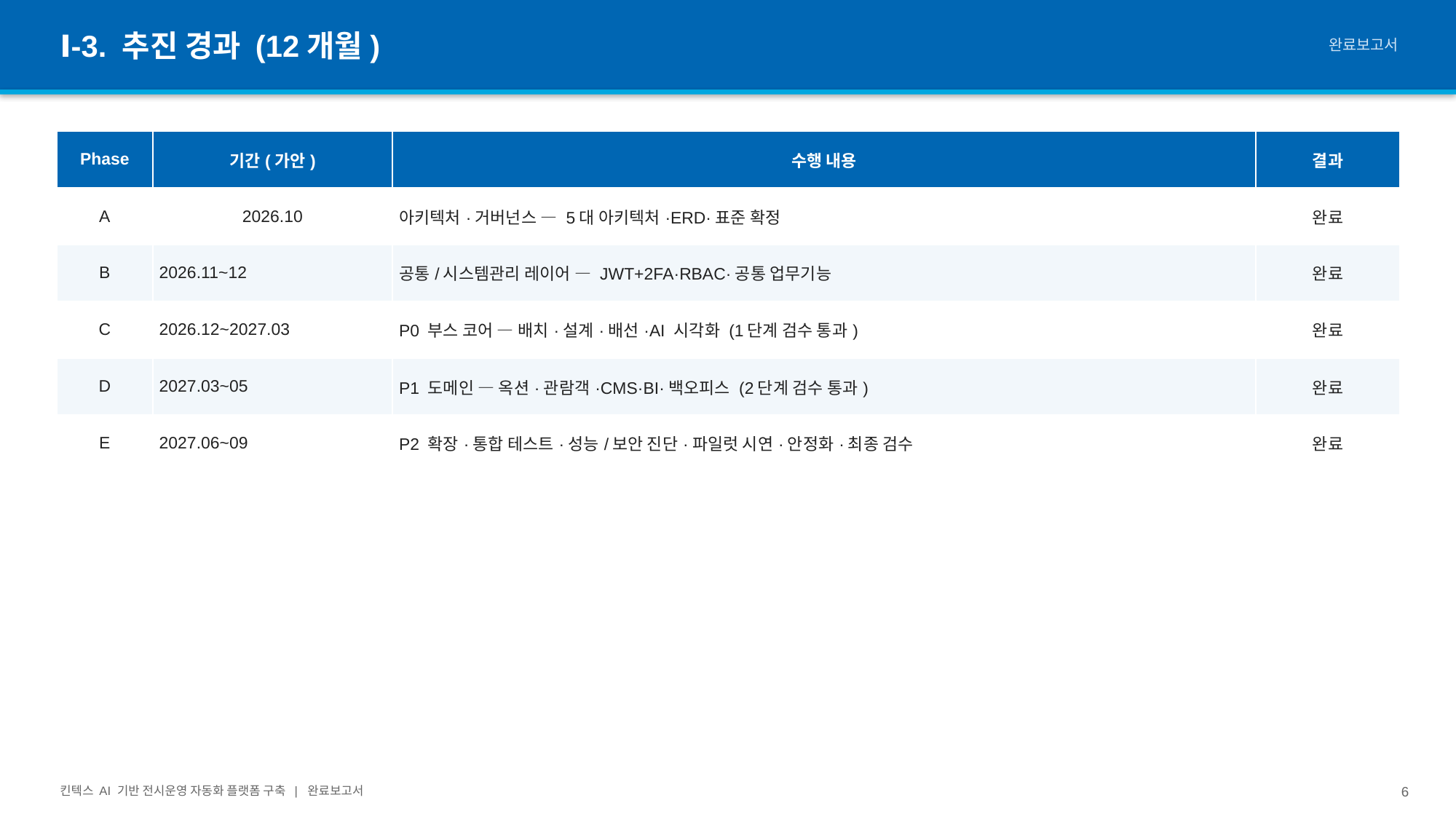

Ⅰ-3. 추진 경과 (12개월)
완료보고서

| Phase | 기간(가안) | 수행 내용 | 결과 |
| --- | --- | --- | --- |
| A | 2026.10 | 아키텍처·거버넌스 — 5대 아키텍처·ERD·표준 확정 | 완료 |
| B | 2026.11~12 | 공통/시스템관리 레이어 — JWT+2FA·RBAC·공통 업무기능 | 완료 |
| C | 2026.12~2027.03 | P0 부스 코어 — 배치·설계·배선·AI 시각화 (1단계 검수 통과) | 완료 |
| D | 2027.03~05 | P1 도메인 — 옥션·관람객·CMS·BI·백오피스 (2단계 검수 통과) | 완료 |
| E | 2027.06~09 | P2 확장·통합 테스트·성능/보안 진단·파일럿 시연·안정화·최종 검수 | 완료 |
킨텍스 AI 기반 전시운영 자동화 플랫폼 구축  |  완료보고서
6